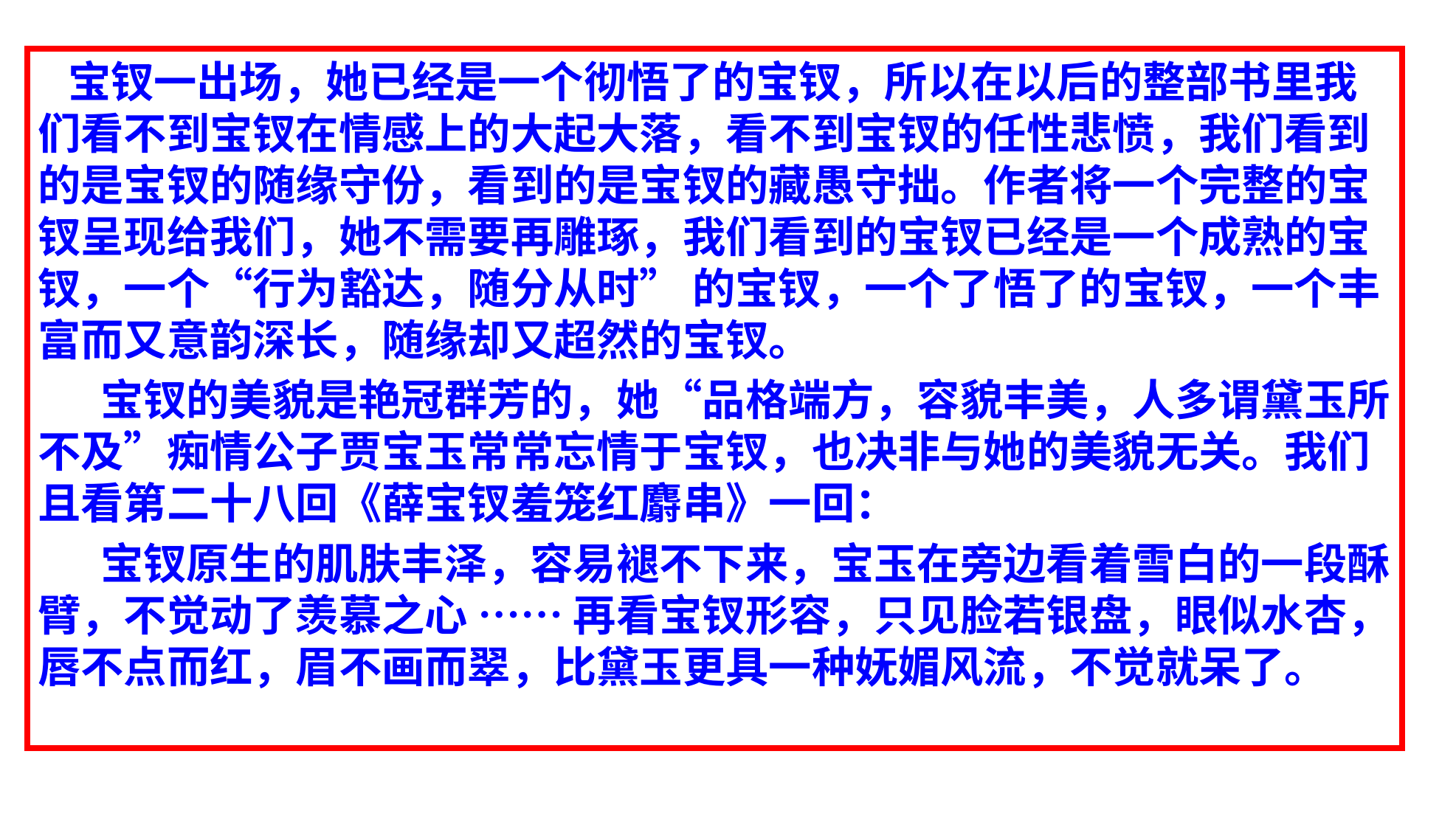

宝钗一出场，她已经是一个彻悟了的宝钗，所以在以后的整部书里我们看不到宝钗在情感上的大起大落，看不到宝钗的任性悲愤，我们看到的是宝钗的随缘守份，看到的是宝钗的藏愚守拙。作者将一个完整的宝钗呈现给我们，她不需要再雕琢，我们看到的宝钗已经是一个成熟的宝钗，一个“行为豁达，随分从时” 的宝钗，一个了悟了的宝钗，一个丰富而又意韵深长，随缘却又超然的宝钗。
　  宝钗的美貌是艳冠群芳的，她“品格端方，容貌丰美，人多谓黛玉所不及”痴情公子贾宝玉常常忘情于宝钗，也决非与她的美貌无关。我们且看第二十八回《薛宝钗羞笼红麝串》一回：
　  宝钗原生的肌肤丰泽，容易褪不下来，宝玉在旁边看着雪白的一段酥臂，不觉动了羡慕之心 …… 再看宝钗形容，只见脸若银盘，眼似水杏，唇不点而红，眉不画而翠，比黛玉更具一种妩媚风流，不觉就呆了。